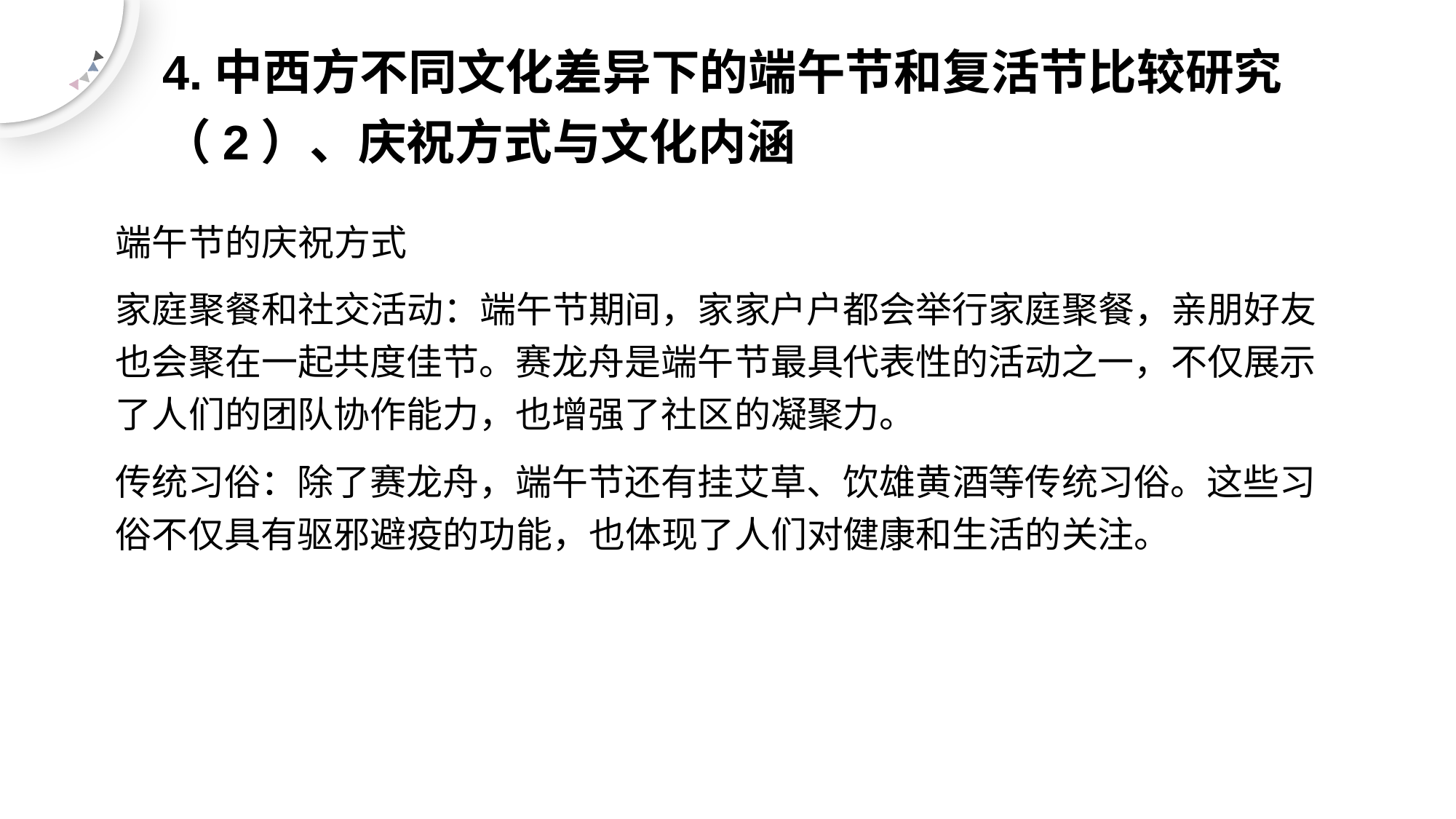

# 4.中西方不同文化差异下的端午节和复活节比较研究 （2）、庆祝方式与文化内涵
端午节的庆祝方式
家庭聚餐和社交活动：端午节期间，家家户户都会举行家庭聚餐，亲朋好友也会聚在一起共度佳节。赛龙舟是端午节最具代表性的活动之一，不仅展示了人们的团队协作能力，也增强了社区的凝聚力。
传统习俗：除了赛龙舟，端午节还有挂艾草、饮雄黄酒等传统习俗。这些习俗不仅具有驱邪避疫的功能，也体现了人们对健康和生活的关注。